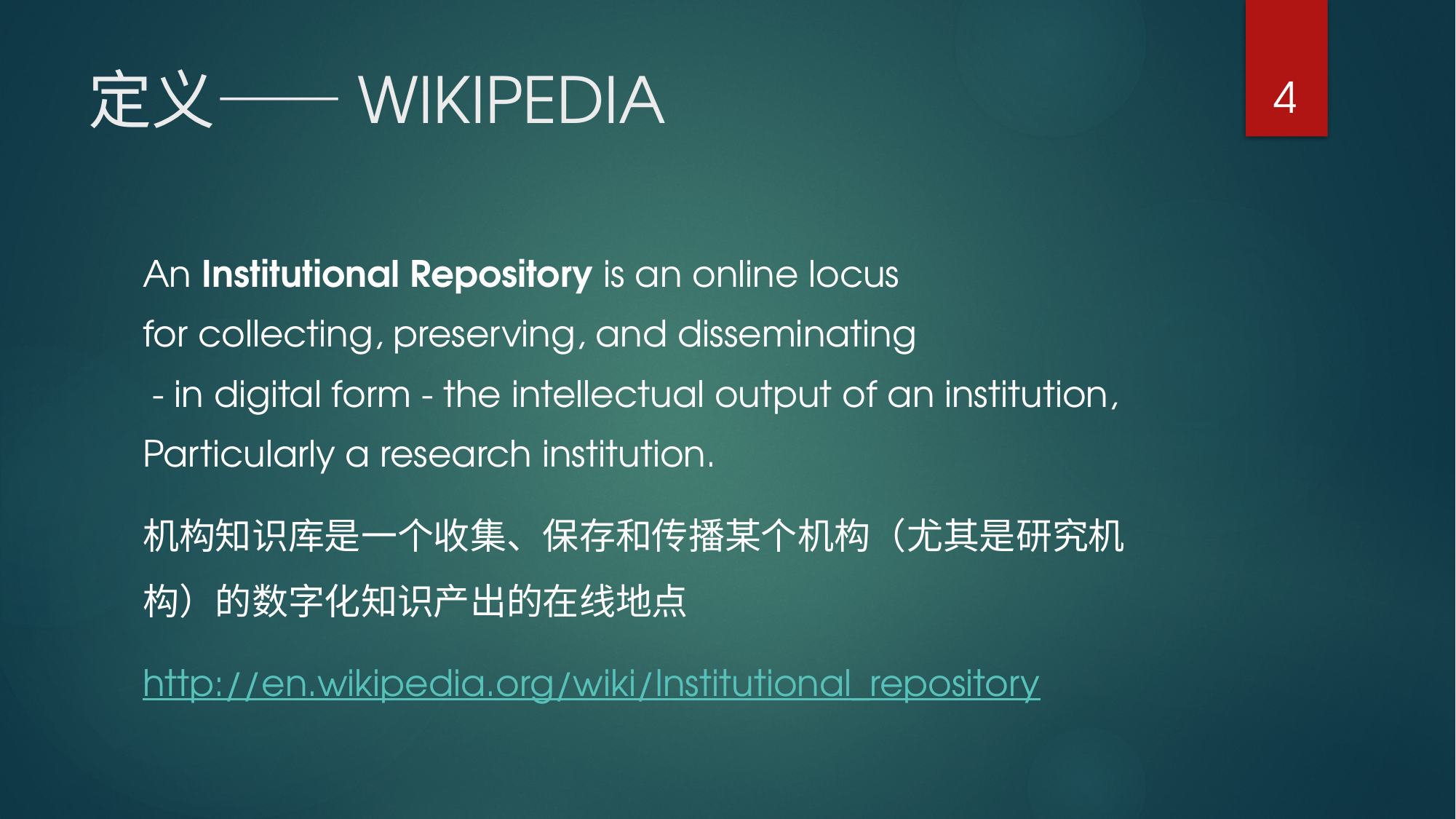

4
# 定义——WIKIPEDIA
An Institutional Repository is an online locus
for collecting, preserving, and disseminating
 - in digital form - the intellectual output of an institution,
Particularly a research institution.
机构知识库是一个收集、保存和传播某个机构（尤其是研究机构）的数字化知识产出的在线地点
http://en.wikipedia.org/wiki/Institutional_repository